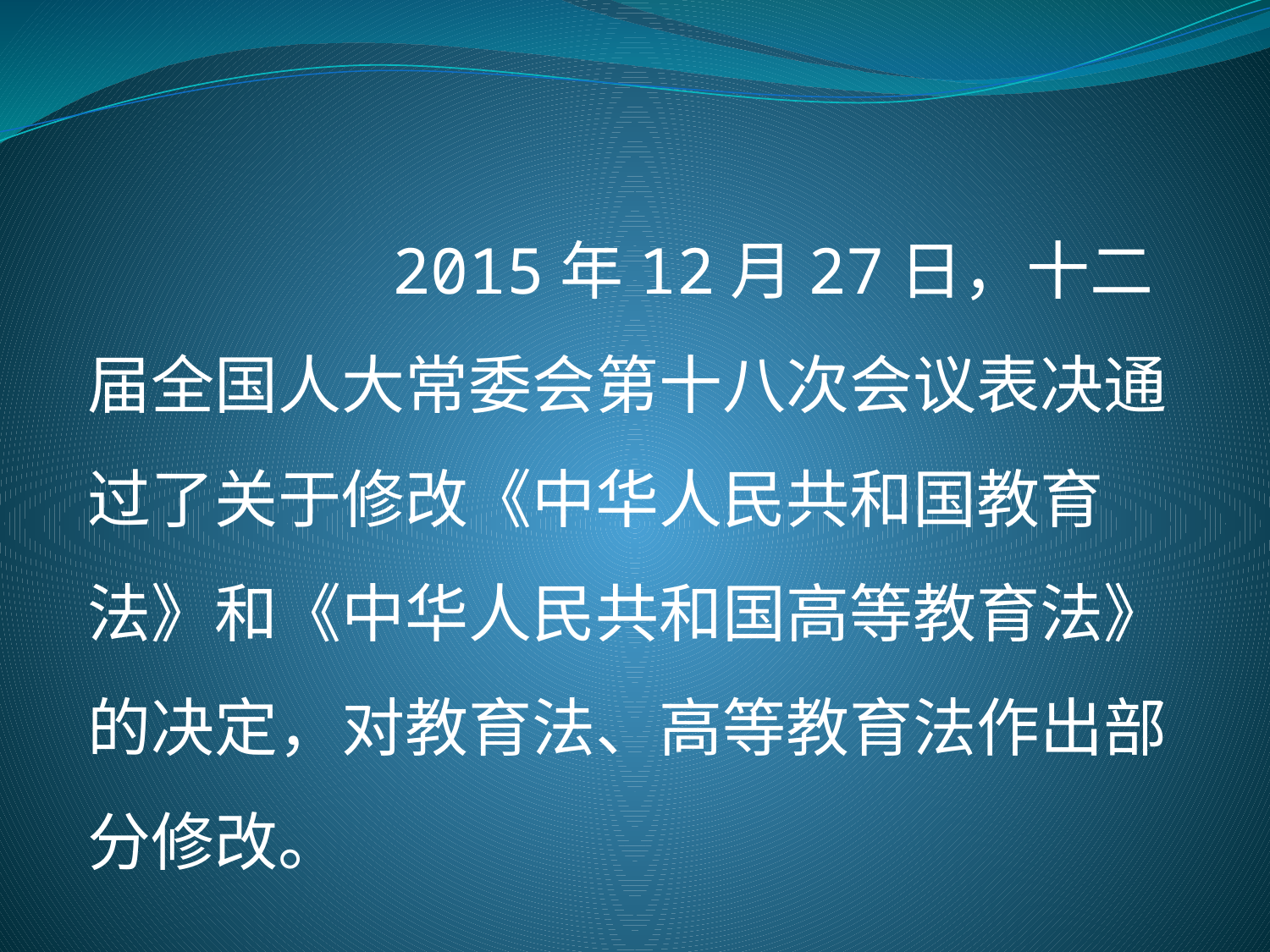

2015年12月27日，十二届全国人大常委会第十八次会议表决通过了关于修改《中华人民共和国教育法》和《中华人民共和国高等教育法》的决定，对教育法、高等教育法作出部分修改。